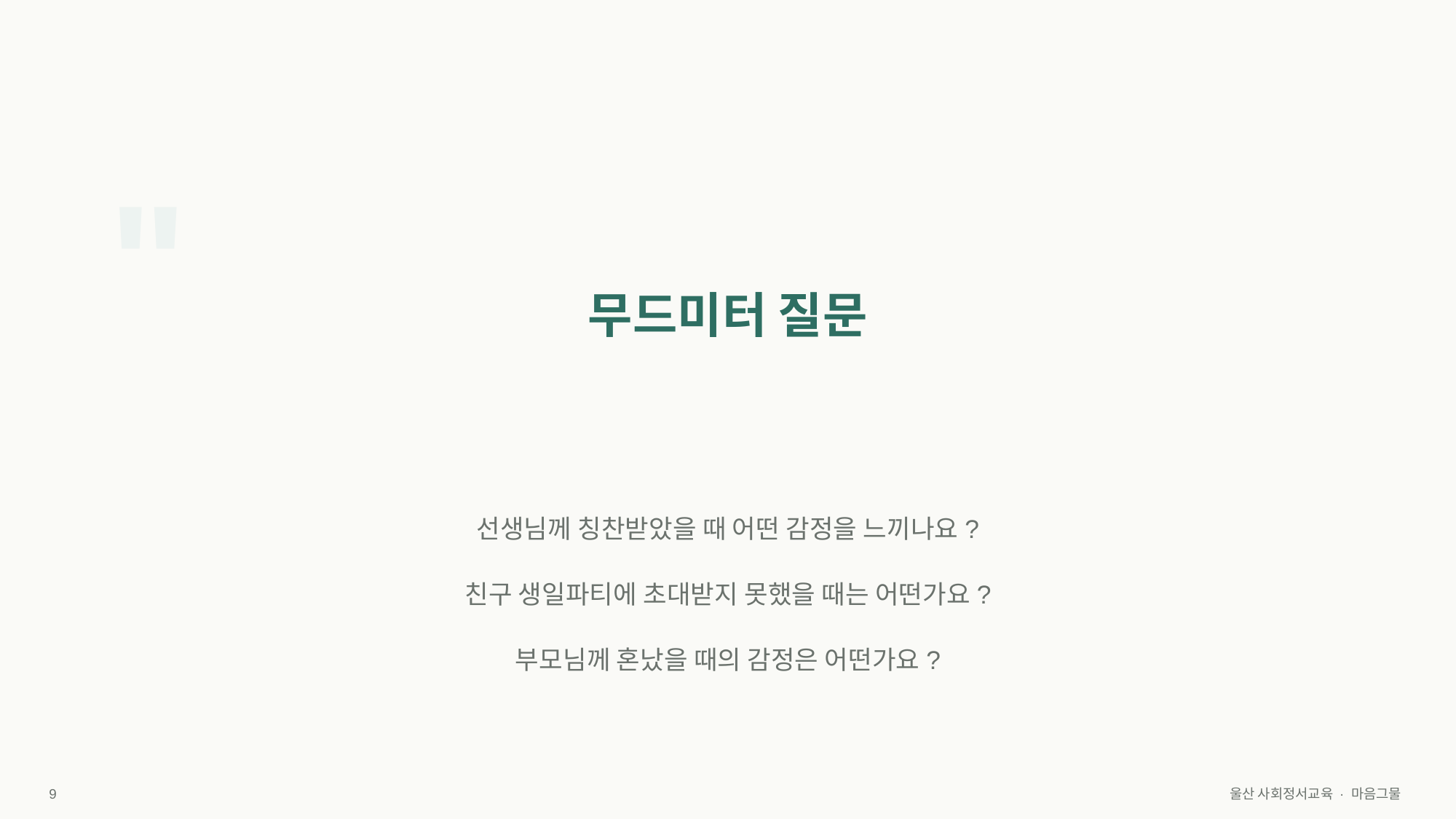

"
무드미터 질문
선생님께 칭찬받았을 때 어떤 감정을 느끼나요?
친구 생일파티에 초대받지 못했을 때는 어떤가요?
부모님께 혼났을 때의 감정은 어떤가요?
9
울산 사회정서교육 · 마음그물